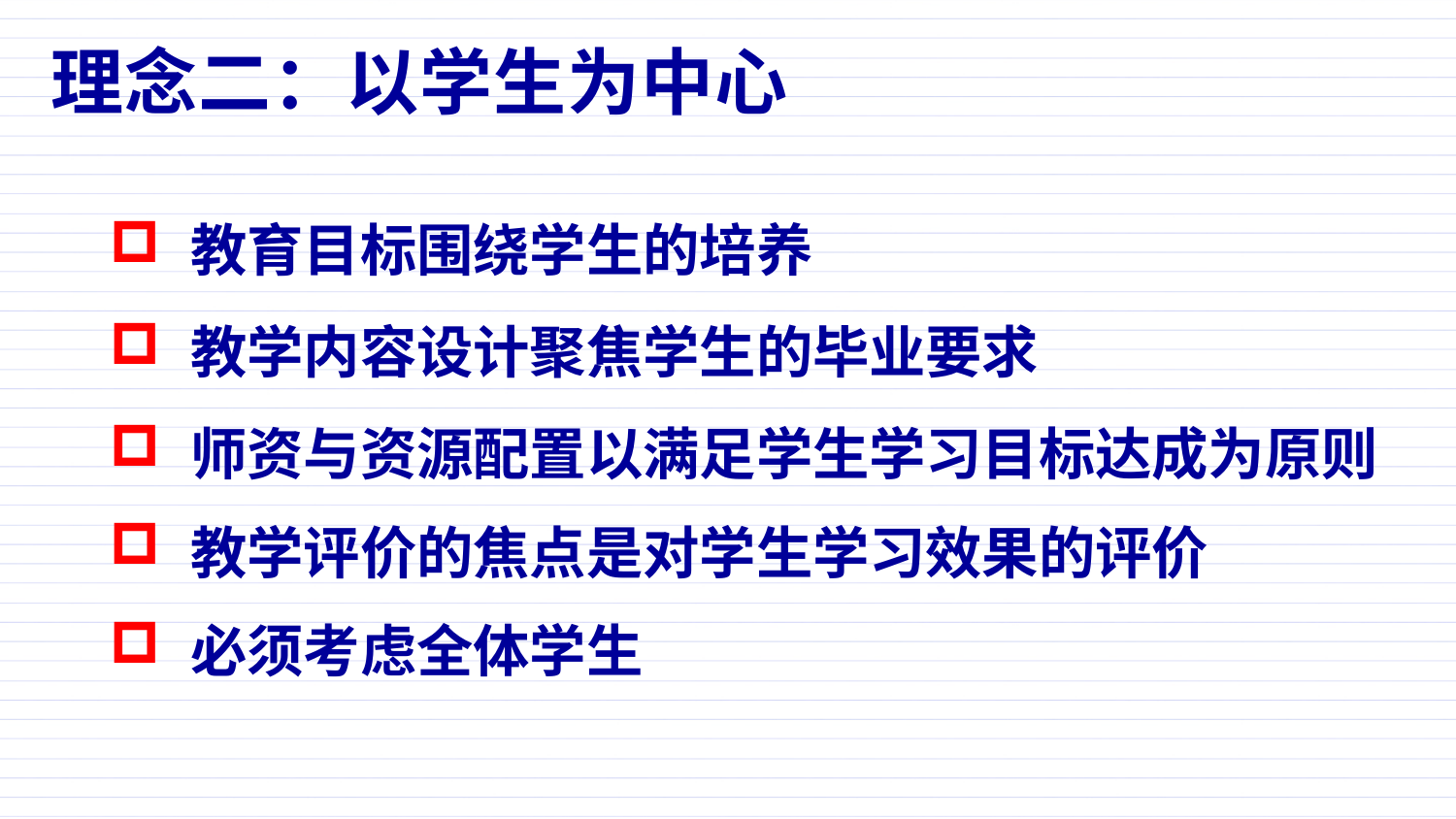

理念二：以学生为中心
 教育目标围绕学生的培养
 教学内容设计聚焦学生的毕业要求
 师资与资源配置以满足学生学习目标达成为原则
 教学评价的焦点是对学生学习效果的评价
 必须考虑全体学生